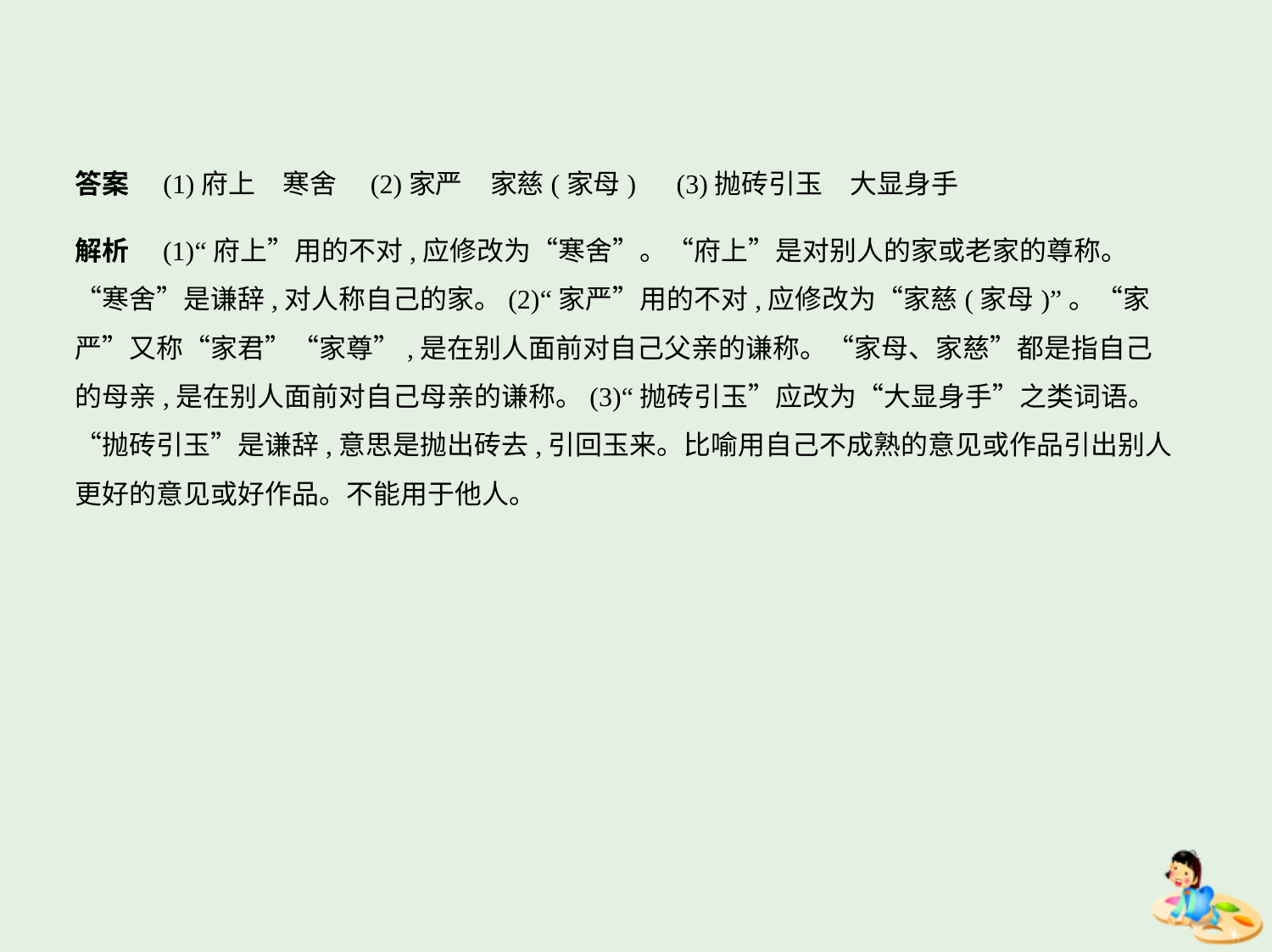

答案　(1)府上　寒舍　(2)家严　家慈(家母)　(3)抛砖引玉　大显身手
解析　(1)“府上”用的不对,应修改为“寒舍”。“府上”是对别人的家或老家的尊称。
“寒舍”是谦辞,对人称自己的家。(2)“家严”用的不对,应修改为“家慈(家母)”。“家
严”又称“家君”“家尊”,是在别人面前对自己父亲的谦称。“家母、家慈”都是指自己
的母亲,是在别人面前对自己母亲的谦称。(3)“抛砖引玉”应改为“大显身手”之类词语。
“抛砖引玉”是谦辞,意思是抛出砖去,引回玉来。比喻用自己不成熟的意见或作品引出别人
更好的意见或好作品。不能用于他人。